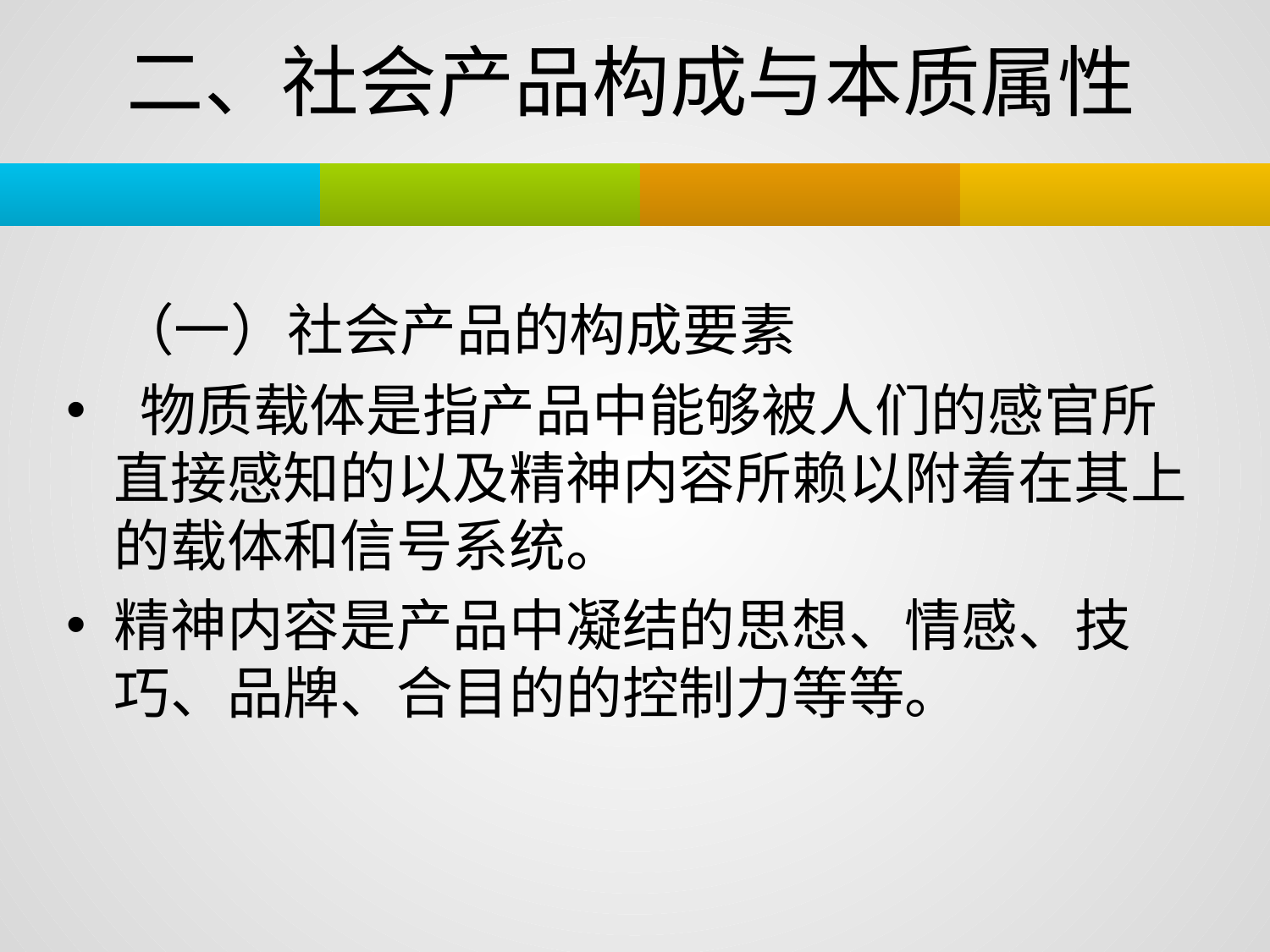

# 二、社会产品构成与本质属性

   （一）社会产品的构成要素
 物质载体是指产品中能够被人们的感官所直接感知的以及精神内容所赖以附着在其上的载体和信号系统。
精神内容是产品中凝结的思想、情感、技巧、品牌、合目的的控制力等等。